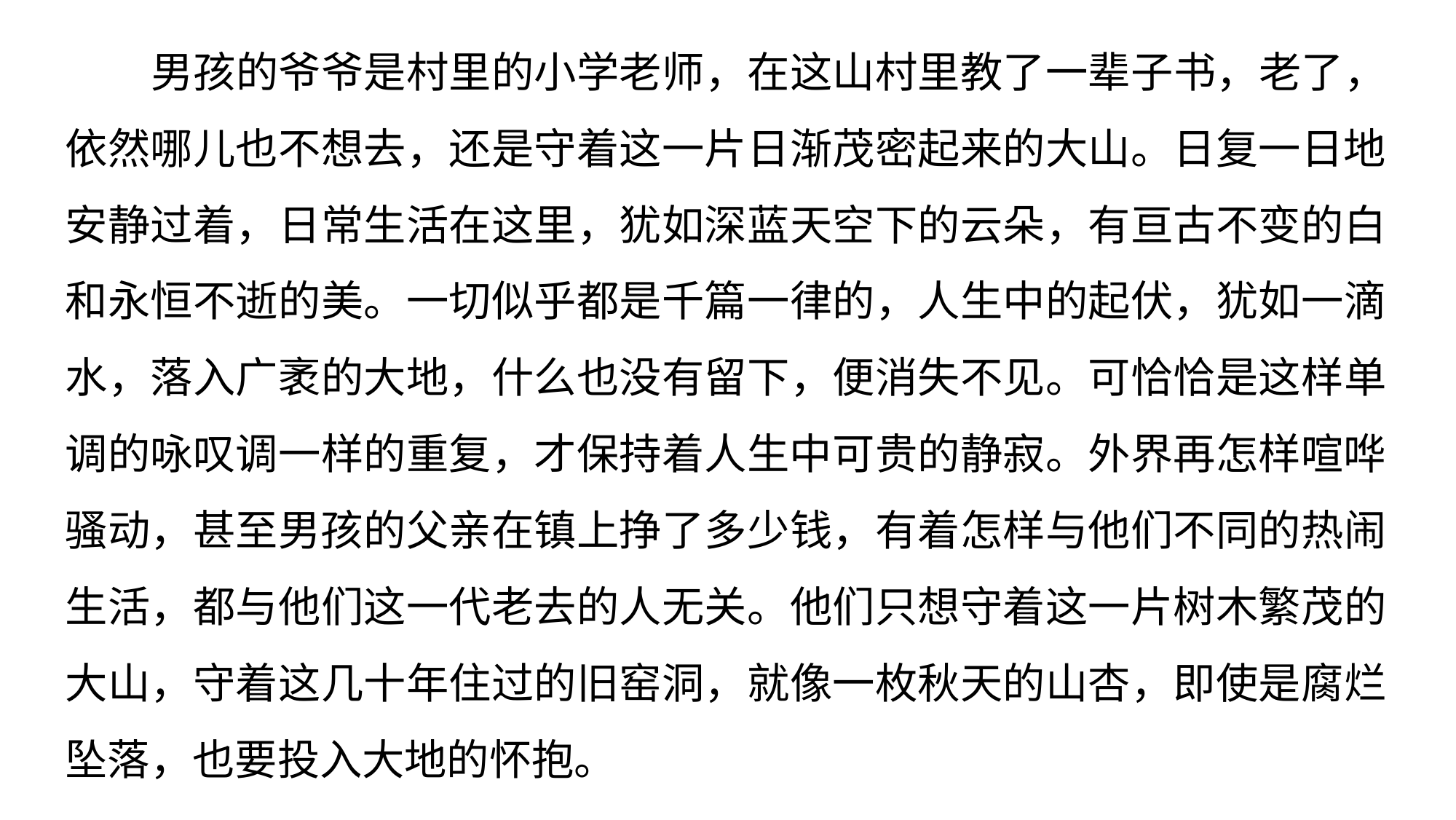

男孩的爷爷是村里的小学老师，在这山村里教了一辈子书，老了，依然哪儿也不想去，还是守着这一片日渐茂密起来的大山。日复一日地安静过着，日常生活在这里，犹如深蓝天空下的云朵，有亘古不变的白和永恒不逝的美。一切似乎都是千篇一律的，人生中的起伏，犹如一滴水，落入广袤的大地，什么也没有留下，便消失不见。可恰恰是这样单调的咏叹调一样的重复，才保持着人生中可贵的静寂。外界再怎样喧哗骚动，甚至男孩的父亲在镇上挣了多少钱，有着怎样与他们不同的热闹生活，都与他们这一代老去的人无关。他们只想守着这一片树木繁茂的大山，守着这几十年住过的旧窑洞，就像一枚秋天的山杏，即使是腐烂坠落，也要投入大地的怀抱。